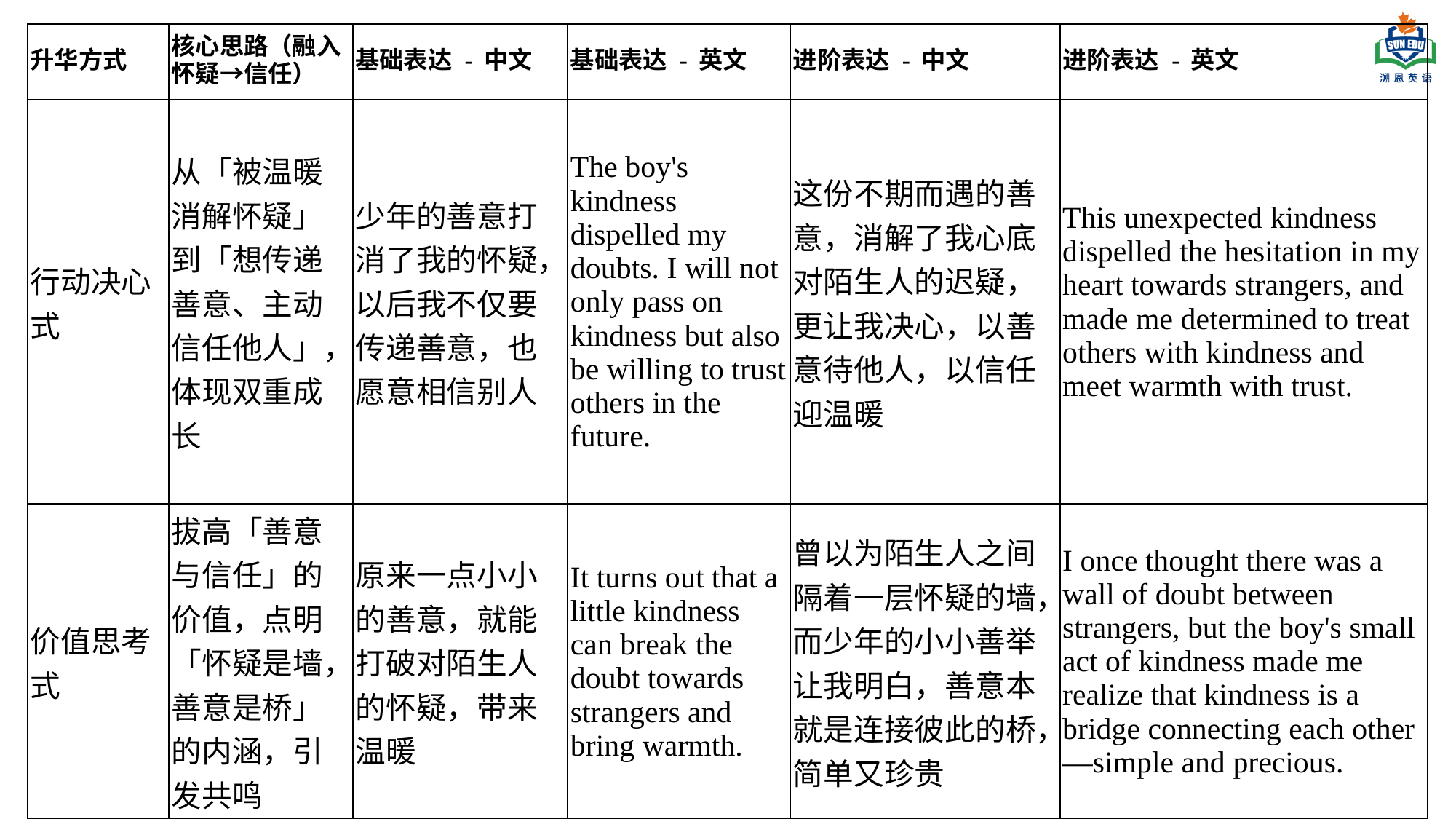

| 升华方式 | 核心思路（融入怀疑→信任） | 基础表达 - 中文 | 基础表达 - 英文 | 进阶表达 - 中文 | 进阶表达 - 英文 |
| --- | --- | --- | --- | --- | --- |
| 行动决心式 | 从「被温暖消解怀疑」到「想传递善意、主动信任他人」，体现双重成长 | 少年的善意打消了我的怀疑，以后我不仅要传递善意，也愿意相信别人 | The boy's kindness dispelled my doubts. I will not only pass on kindness but also be willing to trust others in the future. | 这份不期而遇的善意，消解了我心底对陌生人的迟疑，更让我决心，以善意待他人，以信任迎温暖 | This unexpected kindness dispelled the hesitation in my heart towards strangers, and made me determined to treat others with kindness and meet warmth with trust. |
| 价值思考式 | 拔高「善意与信任」的价值，点明「怀疑是墙，善意是桥」的内涵，引发共鸣 | 原来一点小小的善意，就能打破对陌生人的怀疑，带来温暖 | It turns out that a little kindness can break the doubt towards strangers and bring warmth. | 曾以为陌生人之间隔着一层怀疑的墙，而少年的小小善举让我明白，善意本就是连接彼此的桥，简单又珍贵 | I once thought there was a wall of doubt between strangers, but the boy's small act of kindness made me realize that kindness is a bridge connecting each other—simple and precious. |